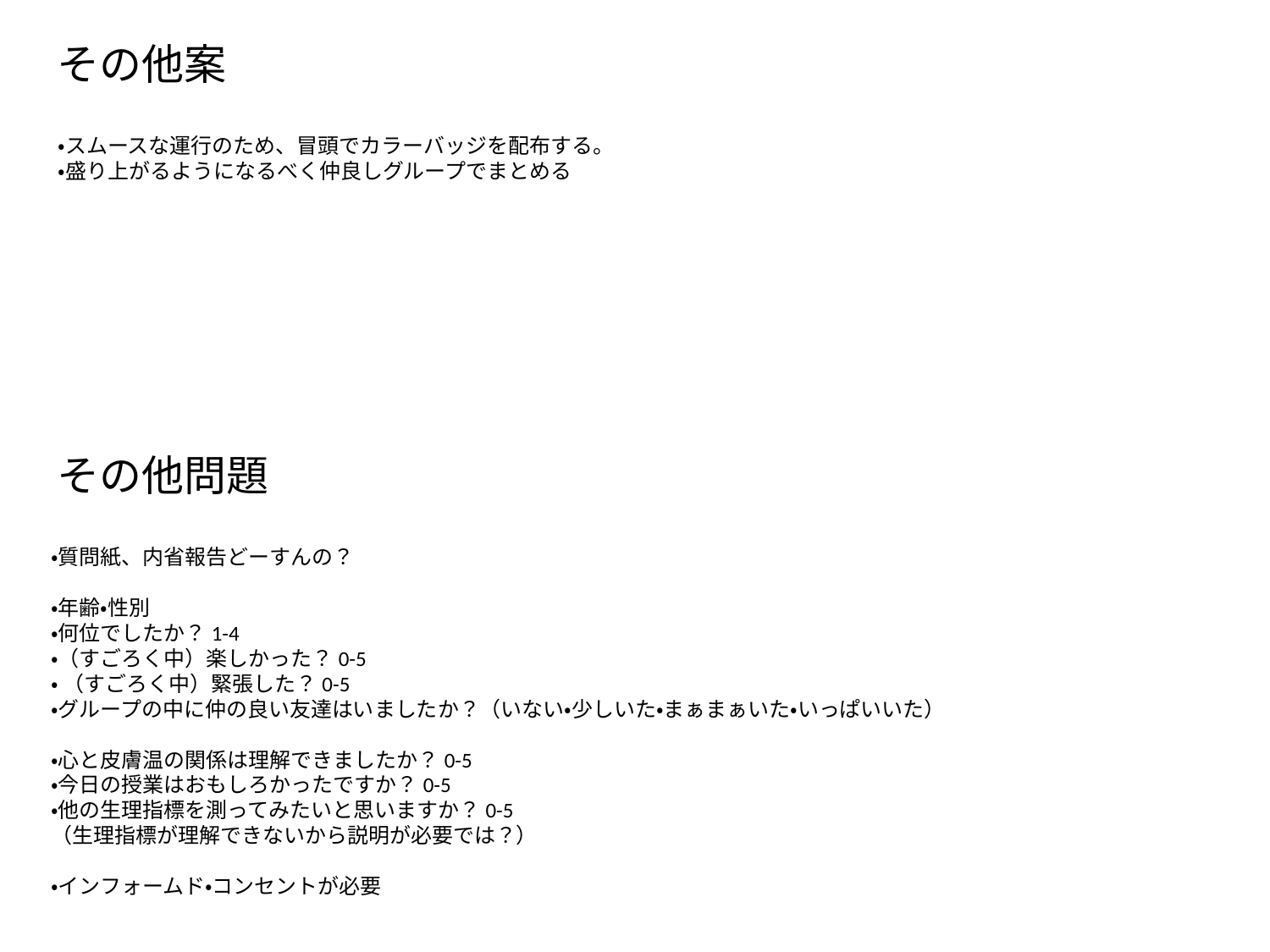

その他案
・スムースな運行のため、冒頭でカラーバッジを配布する。
・盛り上がるようになるべく仲良しグループでまとめる
その他問題
・質問紙、内省報告どーすんの？

・年齢・性別
・何位でしたか？1-4
・（すごろく中）楽しかった？0-5
・ （すごろく中）緊張した？0-5
・グループの中に仲の良い友達はいましたか？（いない・少しいた・まぁまぁいた・いっぱいいた）

・心と皮膚温の関係は理解できましたか？0-5
・今日の授業はおもしろかったですか？0-5
・他の生理指標を測ってみたいと思いますか？0-5
（生理指標が理解できないから説明が必要では？）

・インフォームド・コンセントが必要